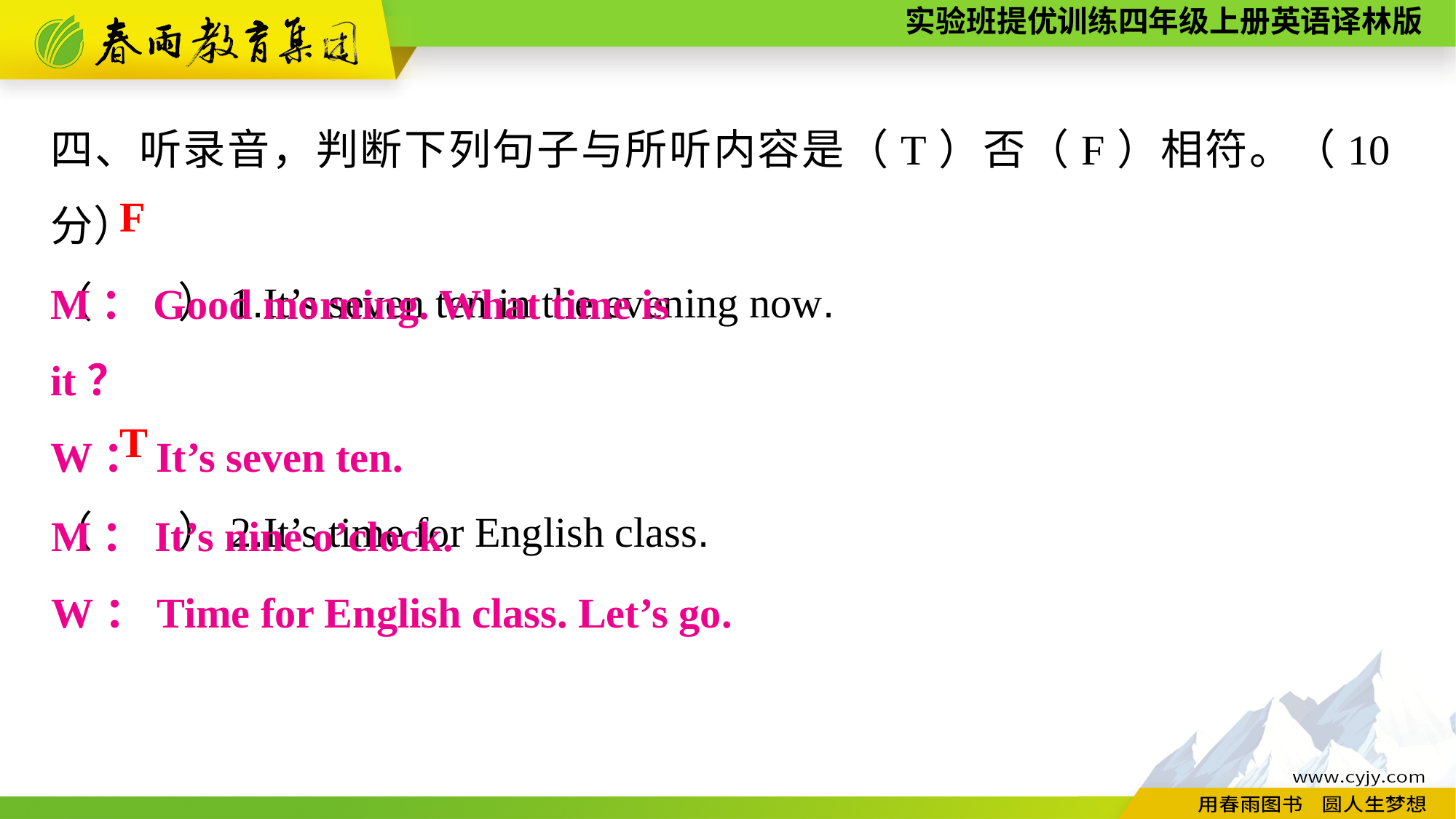

四、听录音，判断下列句子与所听内容是（T）否（F）相符。（10分）
（　　）1.It’s seven ten in the evening now.

（　　）2.It’s time for English class.

F
M：Good morning. What time is it？
W：It’s seven ten.
T
M：It’s nine o’clock.
W：Time for English class. Let’s go.